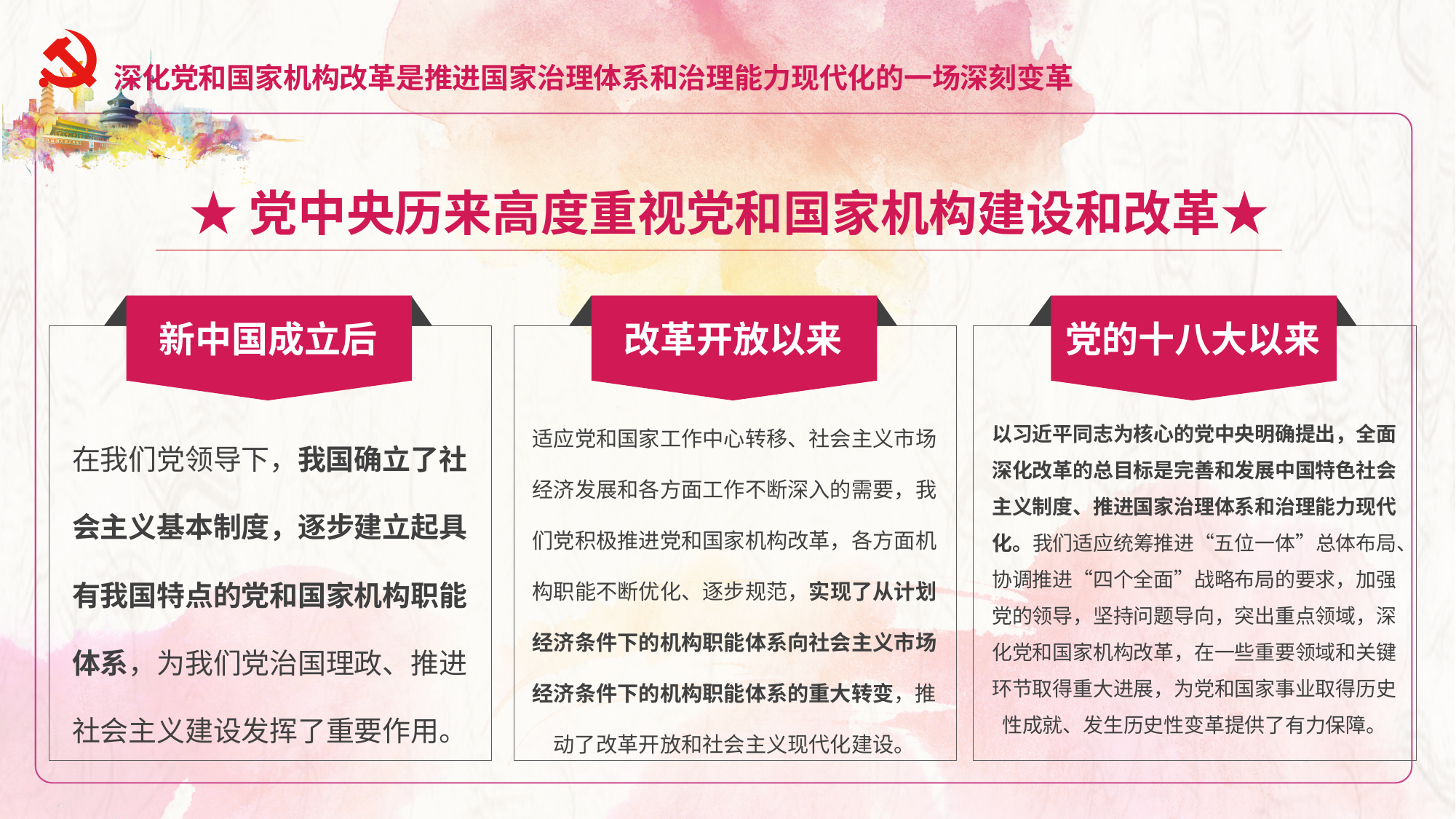

深化党和国家机构改革是推进国家治理体系和治理能力现代化的一场深刻变革
★党中央历来高度重视党和国家机构建设和改革★

新中国成立后

改革开放以来

党的十八大以来

适应党和国家工作中心转移、社会主义市场经济发展和各方面工作不断深入的需要，我们党积极推进党和国家机构改革，各方面机构职能不断优化、逐步规范，实现了从计划经济条件下的机构职能体系向社会主义市场经济条件下的机构职能体系的重大转变，推动了改革开放和社会主义现代化建设。
在我们党领导下，我国确立了社会主义基本制度，逐步建立起具有我国特点的党和国家机构职能体系，为我们党治国理政、推进社会主义建设发挥了重要作用。
以习近平同志为核心的党中央明确提出，全面深化改革的总目标是完善和发展中国特色社会主义制度、推进国家治理体系和治理能力现代化。我们适应统筹推进“五位一体”总体布局、协调推进“四个全面”战略布局的要求，加强党的领导，坚持问题导向，突出重点领域，深化党和国家机构改革，在一些重要领域和关键环节取得重大进展，为党和国家事业取得历史性成就、发生历史性变革提供了有力保障。